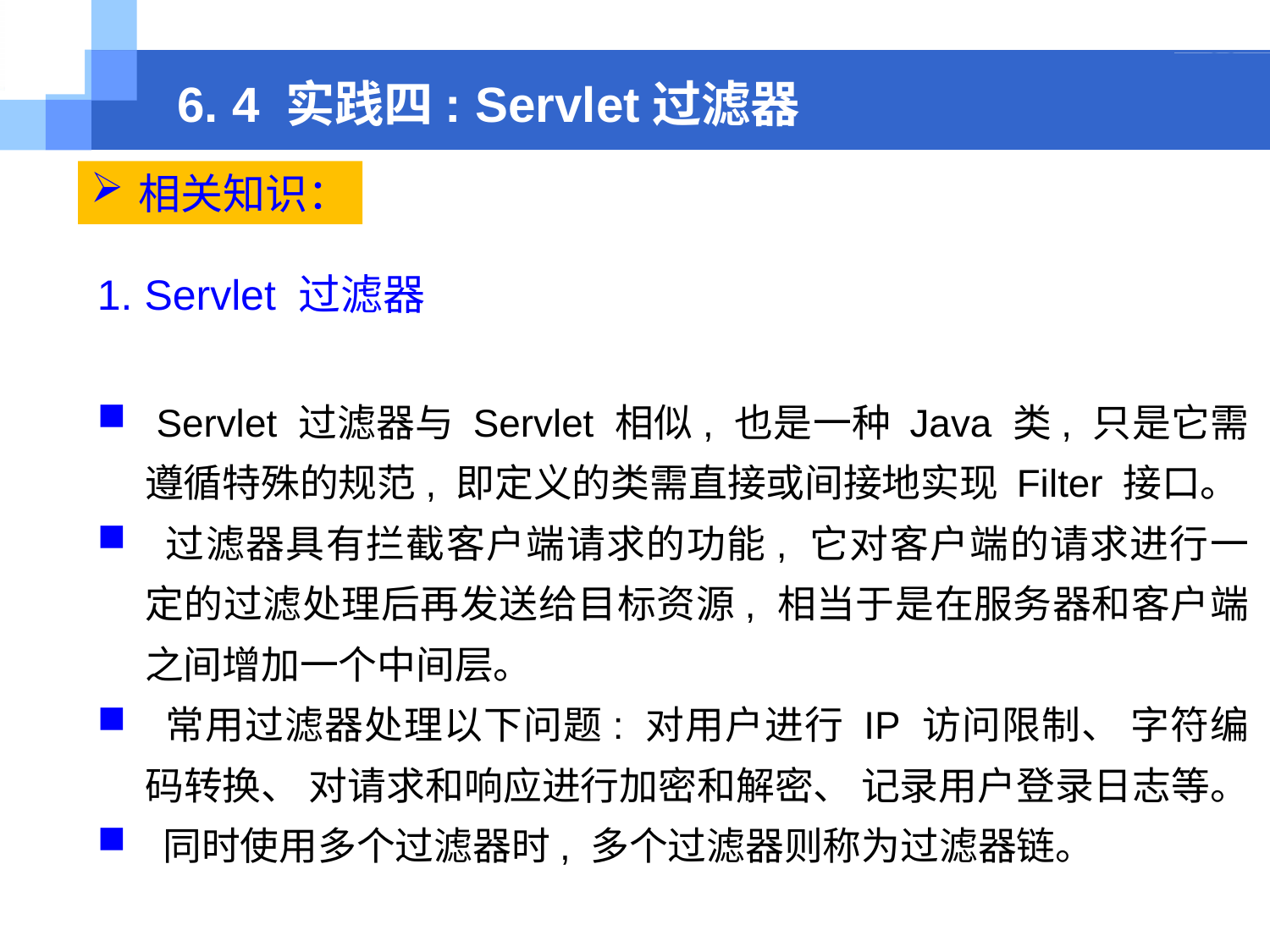

6. 4 实践四: Servlet过滤器
相关知识：
1. Servlet 过滤器

 Servlet 过滤器与 Servlet 相似, 也是一种 Java 类, 只是它需遵循特殊的规范, 即定义的类需直接或间接地实现 Filter 接口。
 过滤器具有拦截客户端请求的功能, 它对客户端的请求进行一定的过滤处理后再发送给目标资源, 相当于是在服务器和客户端之间增加一个中间层。
 常用过滤器处理以下问题: 对用户进行 IP 访问限制、 字符编码转换、 对请求和响应进行加密和解密、 记录用户登录日志等。
 同时使用多个过滤器时, 多个过滤器则称为过滤器链。